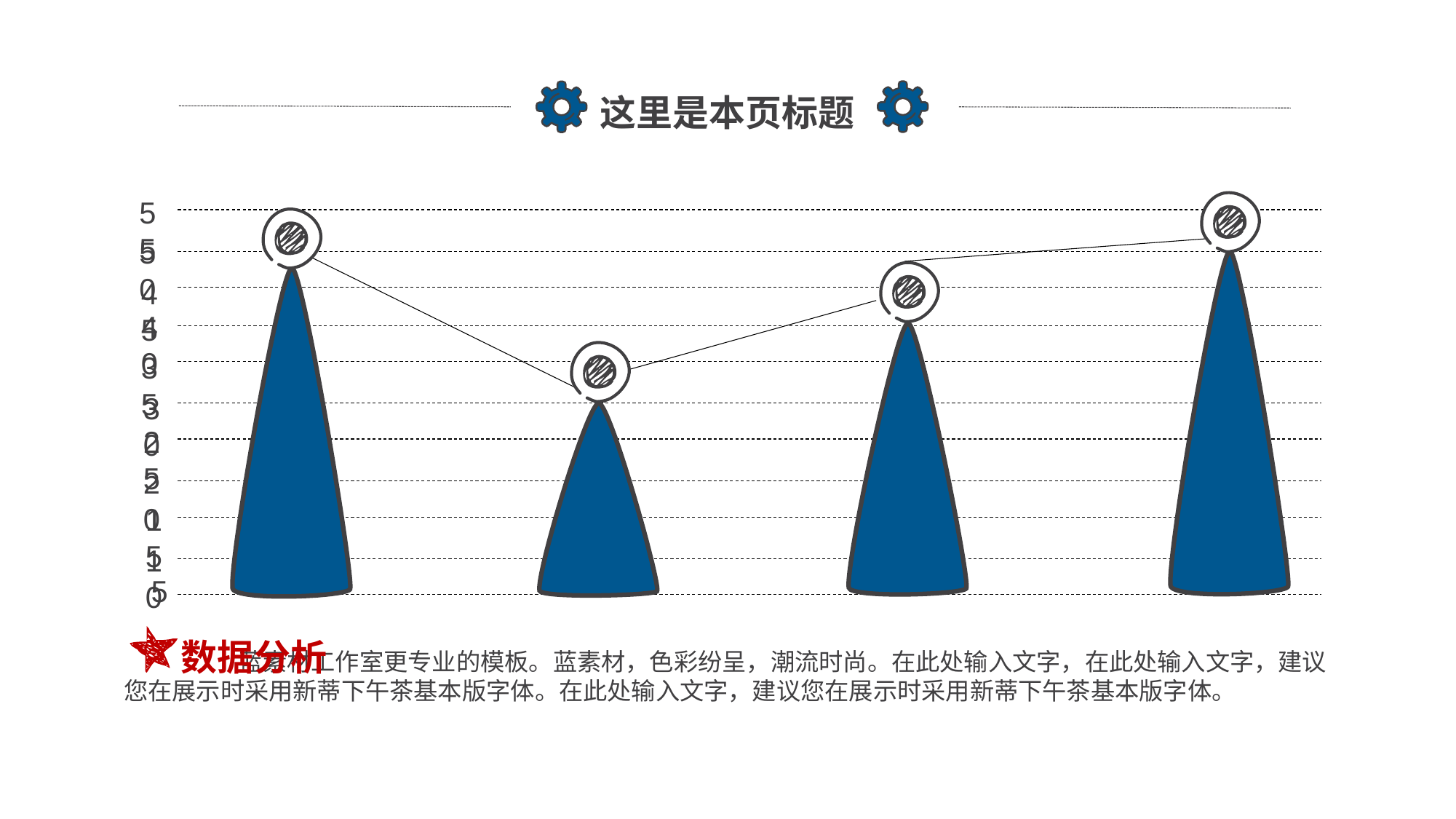

这里是本页标题
55

50

45

40

35

30

25
20
15
10
5

数据分析
                    蓝素材工作室更专业的模板。蓝素材，色彩纷呈，潮流时尚。在此处输入文字，在此处输入文字，建议您在展示时采用新蒂下午茶基本版字体。在此处输入文字，建议您在展示时采用新蒂下午茶基本版字体。